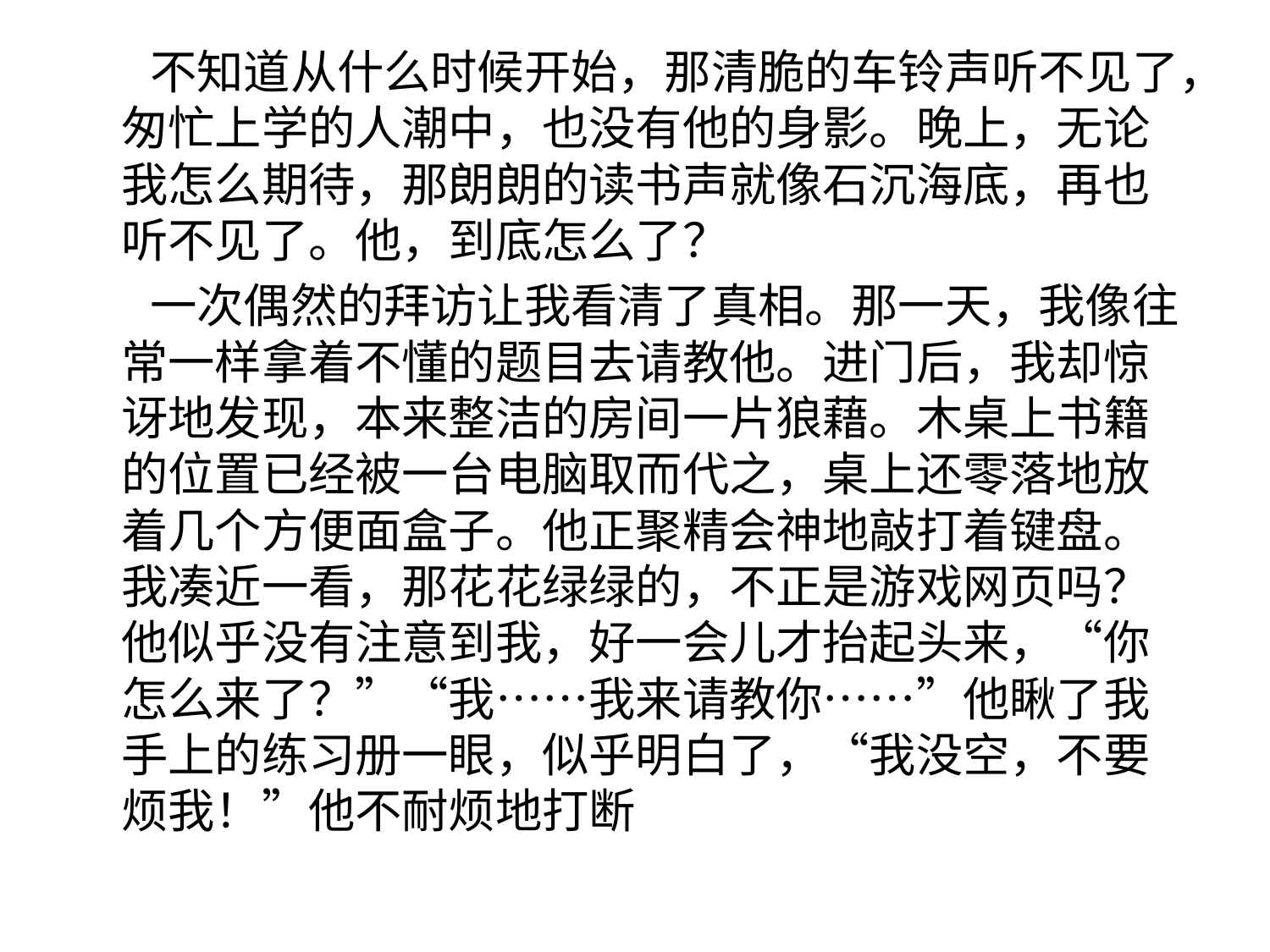

不知道从什么时候开始，那清脆的车铃声听不见了，匆忙上学的人潮中，也没有他的身影。晚上，无论我怎么期待，那朗朗的读书声就像石沉海底，再也听不见了。他，到底怎么了？
      一次偶然的拜访让我看清了真相。那一天，我像往常一样拿着不懂的题目去请教他。进门后，我却惊讶地发现，本来整洁的房间一片狼藉。木桌上书籍的位置已经被一台电脑取而代之，桌上还零落地放着几个方便面盒子。他正聚精会神地敲打着键盘。我凑近一看，那花花绿绿的，不正是游戏网页吗？他似乎没有注意到我，好一会儿才抬起头来，“你怎么来了？”“我……我来请教你……”他瞅了我手上的练习册一眼，似乎明白了，“我没空，不要烦我！”他不耐烦地打断
#